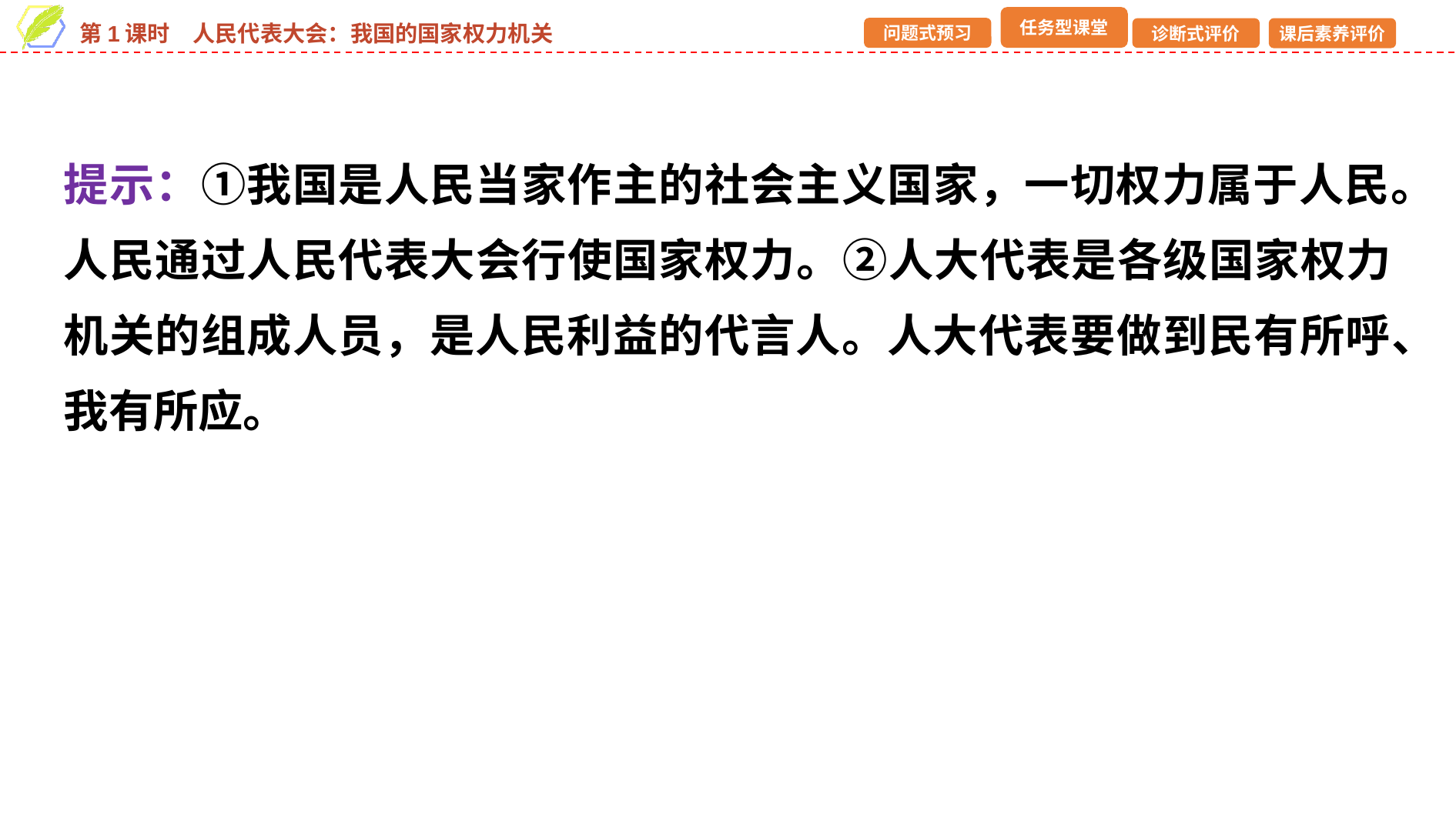

提示：①我国是人民当家作主的社会主义国家，一切权力属于人民。人民通过人民代表大会行使国家权力。②人大代表是各级国家权力机关的组成人员，是人民利益的代言人。人大代表要做到民有所呼、我有所应。